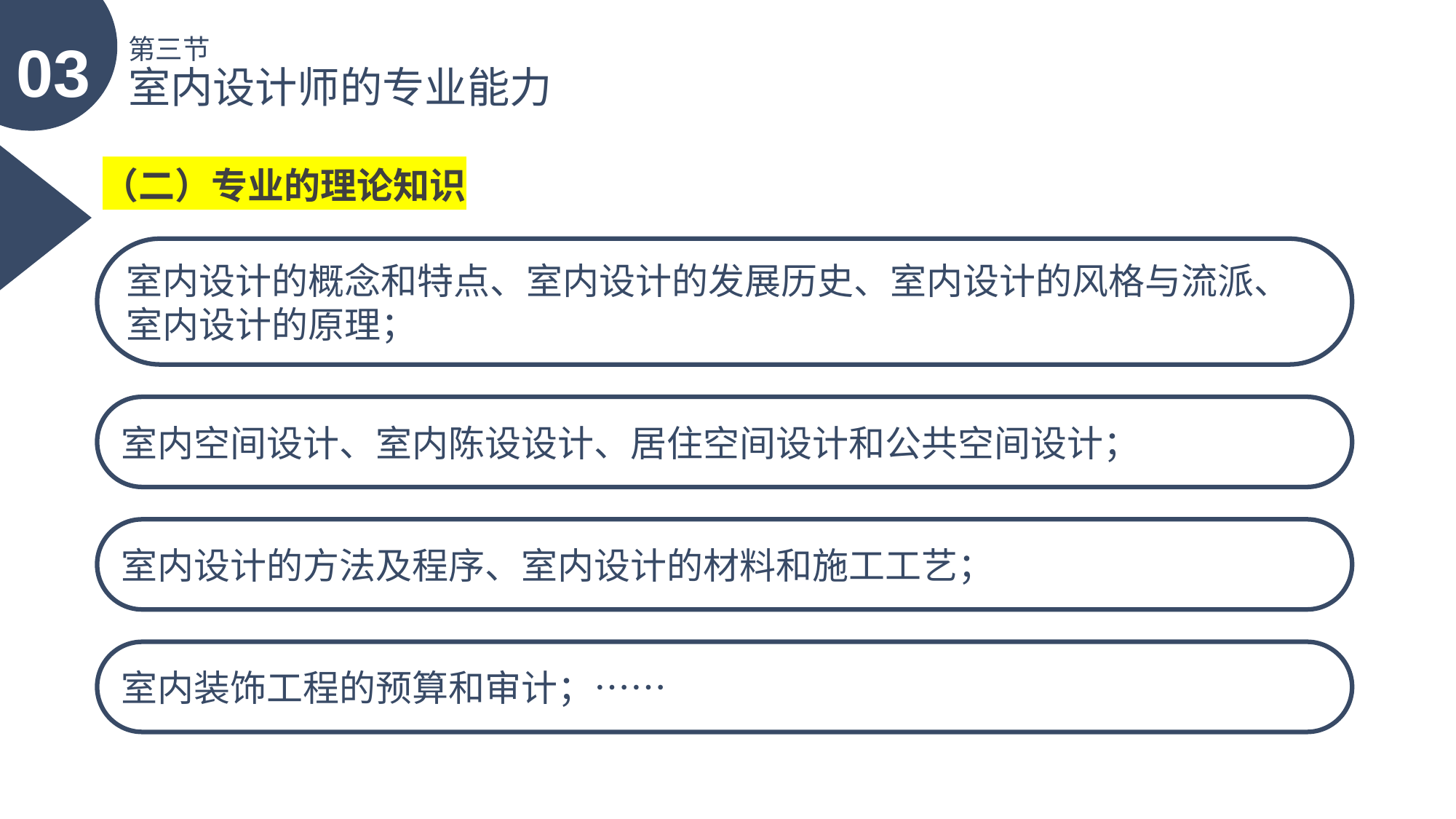

03
第三节
室内设计师的专业能力
（二）专业的理论知识

室内设计的概念和特点、室内设计的发展历史、室内设计的风格与流派、室内设计的原理；
室内空间设计、室内陈设设计、居住空间设计和公共空间设计；
室内设计的方法及程序、室内设计的材料和施工工艺；
室内装饰工程的预算和审计；……